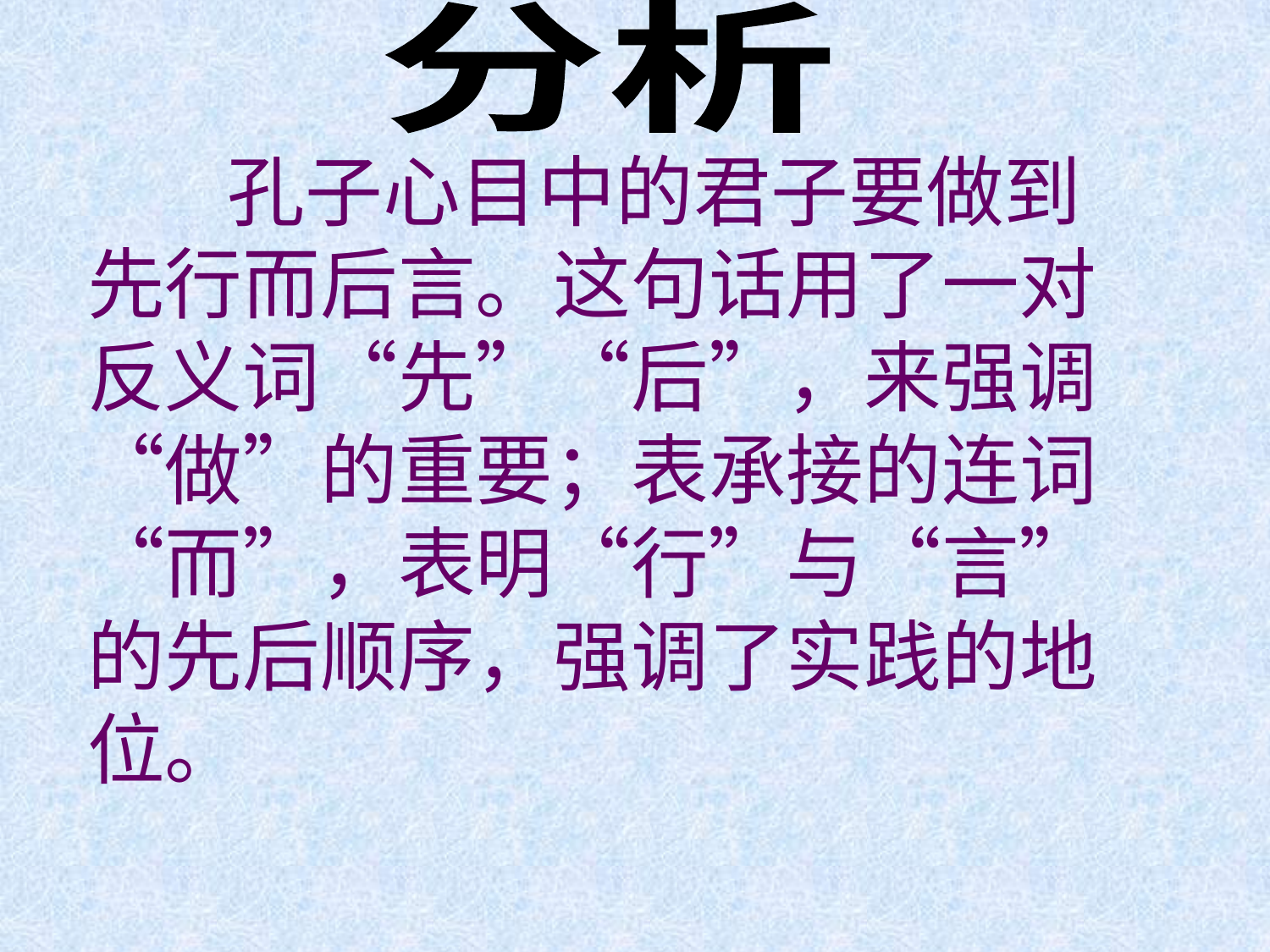

分析
       孔子心目中的君子要做到先行而后言。这句话用了一对反义词“先”“后”，来强调“做”的重要；表承接的连词“而”，表明“行”与“言”的先后顺序，强调了实践的地位。